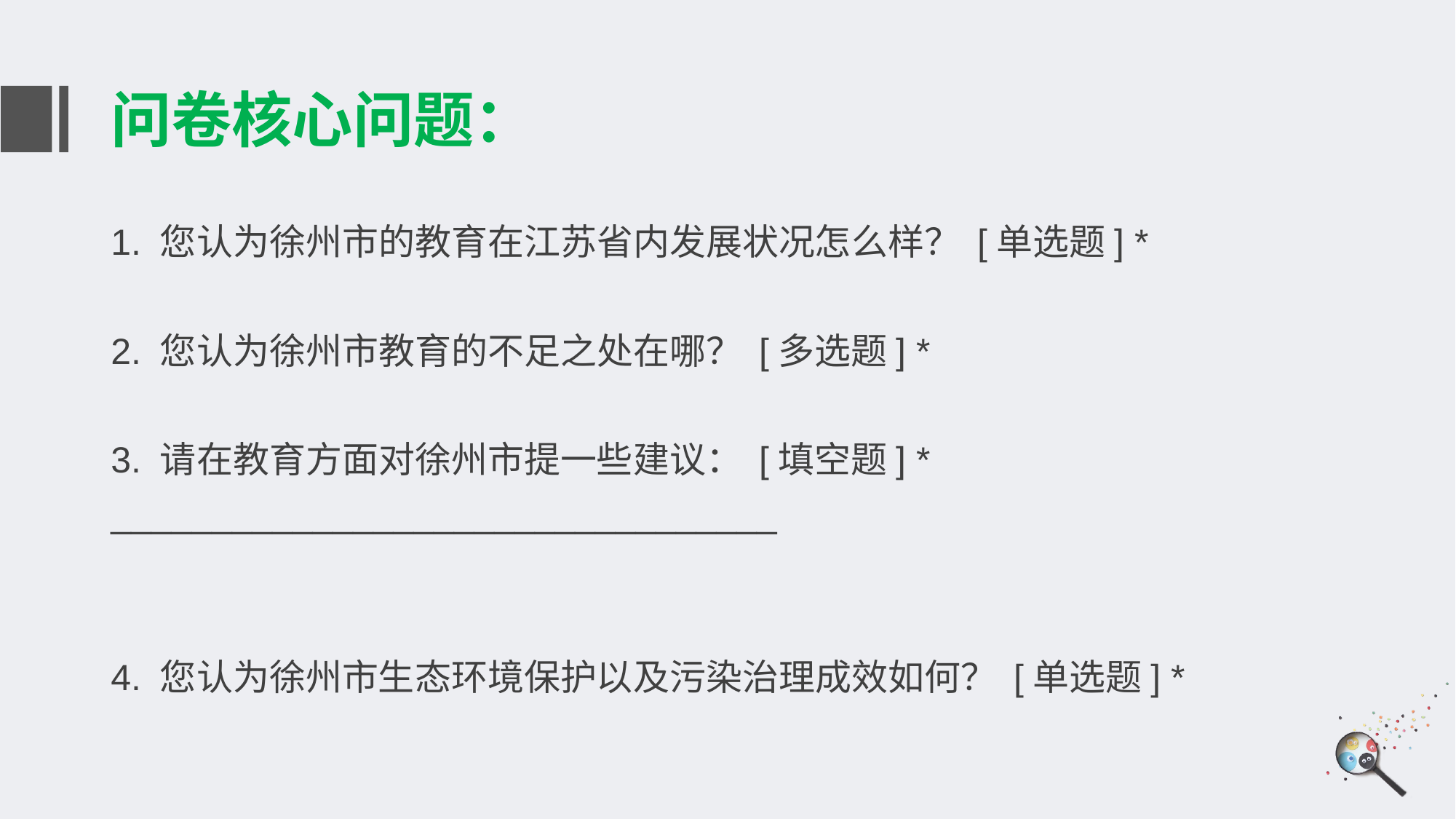

# 问卷核心问题：
1. 您认为徐州市的教育在江苏省内发展状况怎么样？ [单选题] *

2. 您认为徐州市教育的不足之处在哪？ [多选题] *

3. 请在教育方面对徐州市提一些建议： [填空题] *
_________________________________

4. 您认为徐州市生态环境保护以及污染治理成效如何？ [单选题] *